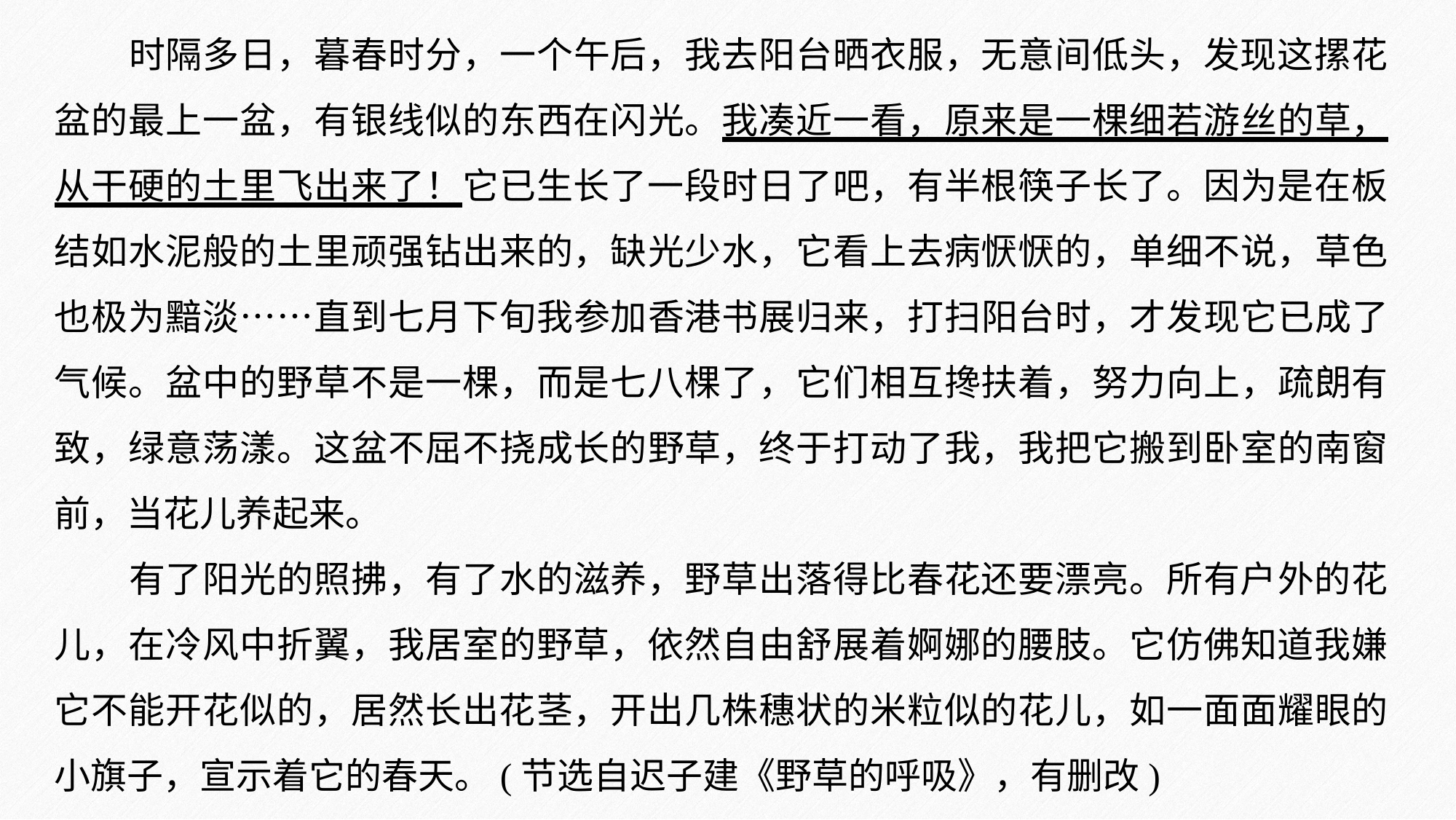

时隔多日，暮春时分，一个午后，我去阳台晒衣服，无意间低头，发现这摞花盆的最上一盆，有银线似的东西在闪光。我凑近一看，原来是一棵细若游丝的草，从干硬的土里飞出来了！它已生长了一段时日了吧，有半根筷子长了。因为是在板结如水泥般的土里顽强钻出来的，缺光少水，它看上去病恹恹的，单细不说，草色也极为黯淡……直到七月下旬我参加香港书展归来，打扫阳台时，才发现它已成了气候。盆中的野草不是一棵，而是七八棵了，它们相互搀扶着，努力向上，疏朗有致，绿意荡漾。这盆不屈不挠成长的野草，终于打动了我，我把它搬到卧室的南窗前，当花儿养起来。
有了阳光的照拂，有了水的滋养，野草出落得比春花还要漂亮。所有户外的花儿，在冷风中折翼，我居室的野草，依然自由舒展着婀娜的腰肢。它仿佛知道我嫌它不能开花似的，居然长出花茎，开出几株穗状的米粒似的花儿，如一面面耀眼的小旗子，宣示着它的春天。(节选自迟子建《野草的呼吸》，有删改)